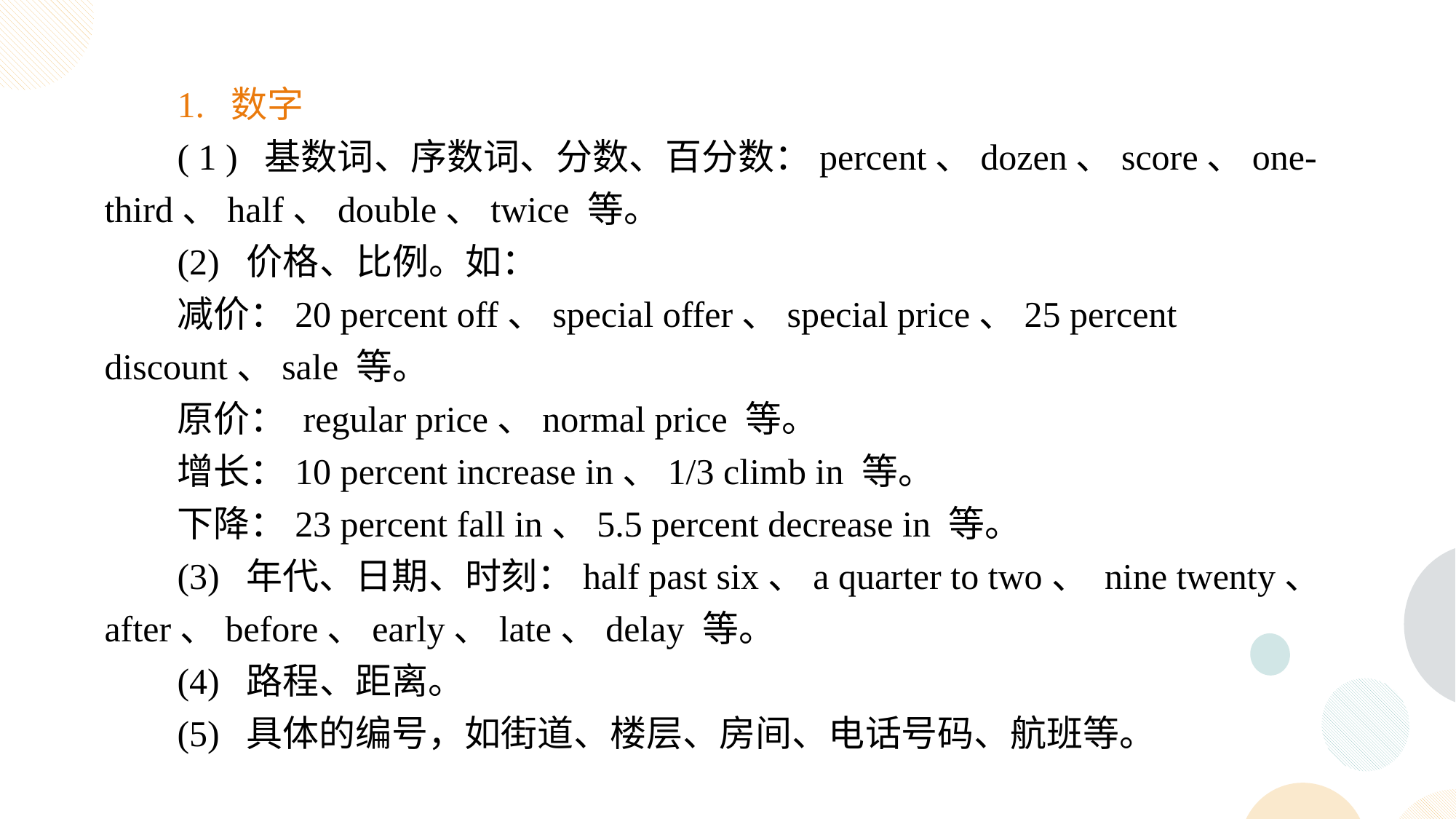

1.  数字
( 1 )  基数词、序数词、分数、百分数：percent、dozen、score、one-third、half、double、twice 等。
(2)  价格、比例。如：
减价：20 percent off、special offer、special price、25 percent discount、sale 等。
原价： regular price、normal price 等。
增长：10 percent increase in、1/3 climb in 等。
下降：23 percent fall in、5.5 percent decrease in 等。
(3)  年代、日期、时刻：half past six、a quarter to two、 nine twenty、 after、before、early、late、delay 等。
(4)  路程、距离。
(5)  具体的编号，如街道、楼层、房间、电话号码、航班等。